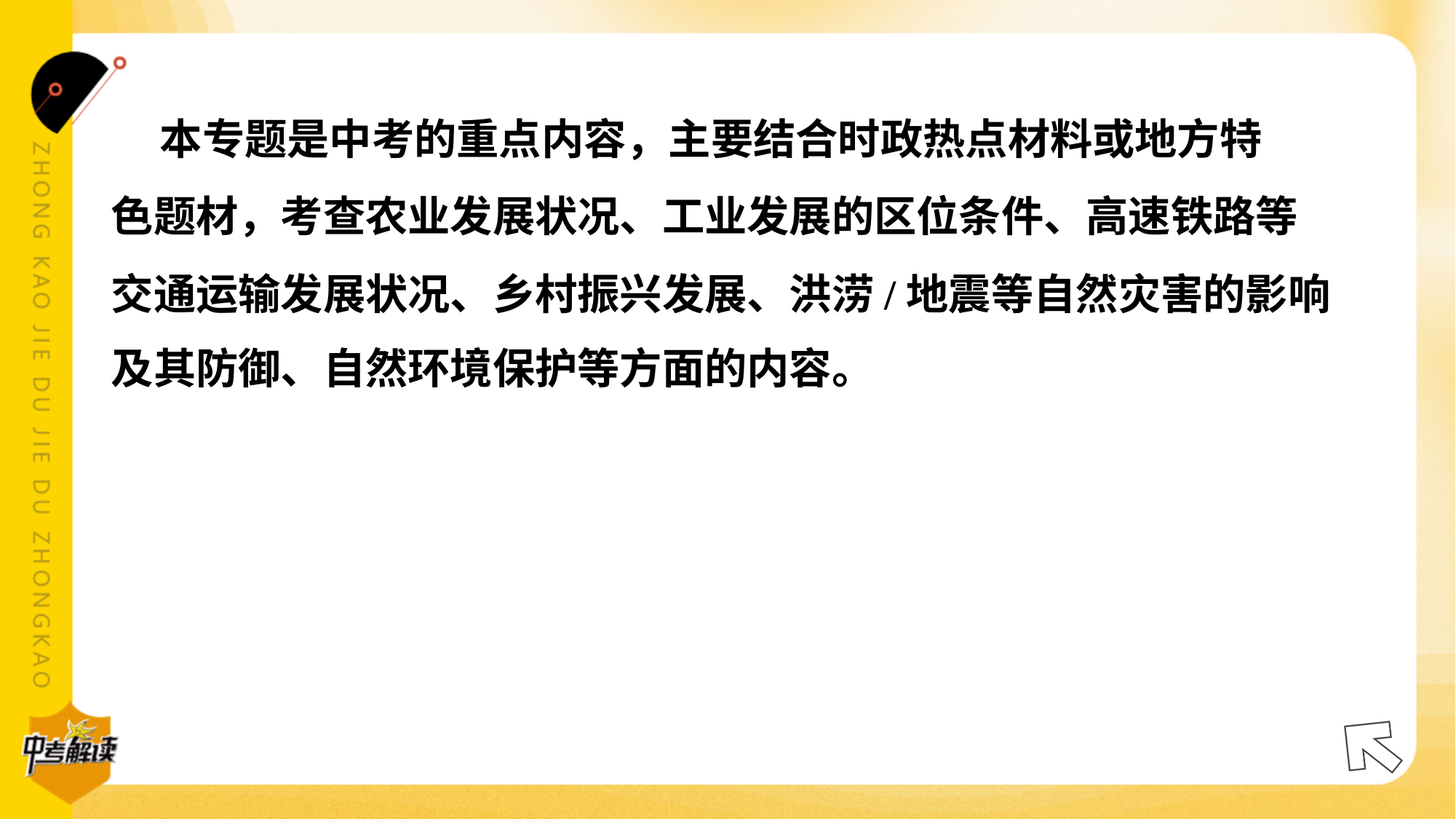

本专题是中考的重点内容，主要结合时政热点材料或地方特
色题材，考查农业发展状况、工业发展的区位条件、高速铁路等
交通运输发展状况、乡村振兴发展、洪涝/地震等自然灾害的影响
及其防御、自然环境保护等方面的内容。